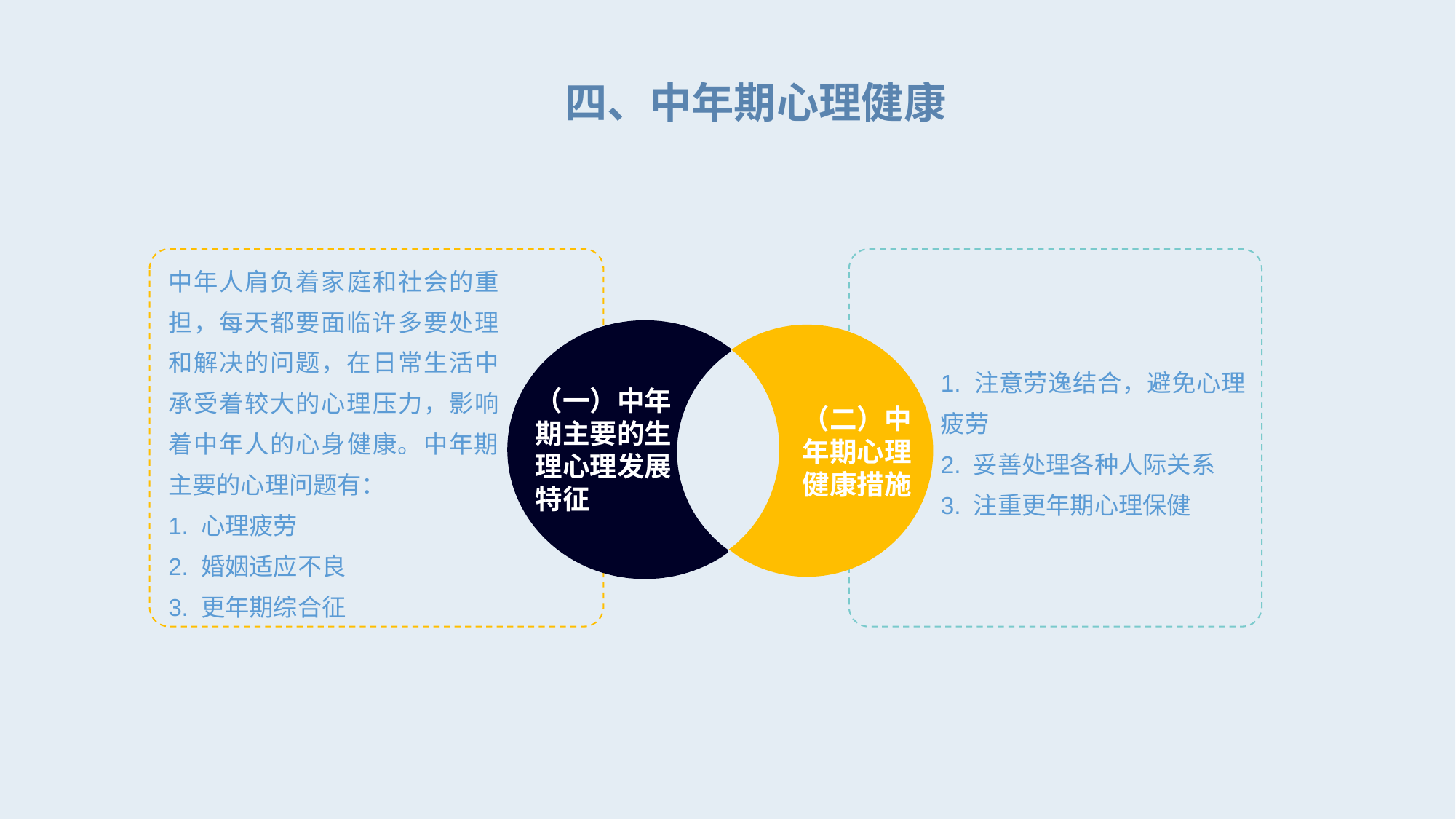

四、中年期心理健康
中年人肩负着家庭和社会的重担，每天都要面临许多要处理和解决的问题，在日常生活中承受着较大的心理压力，影响着中年人的心身健康。中年期主要的心理问题有：
1. 心理疲劳
2. 婚姻适应不良
3. 更年期综合征
1. 注意劳逸结合，避免心理疲劳
2. 妥善处理各种人际关系
3. 注重更年期心理保健
（一）中年期主要的生理心理发展特征
（二）中年期心理健康措施